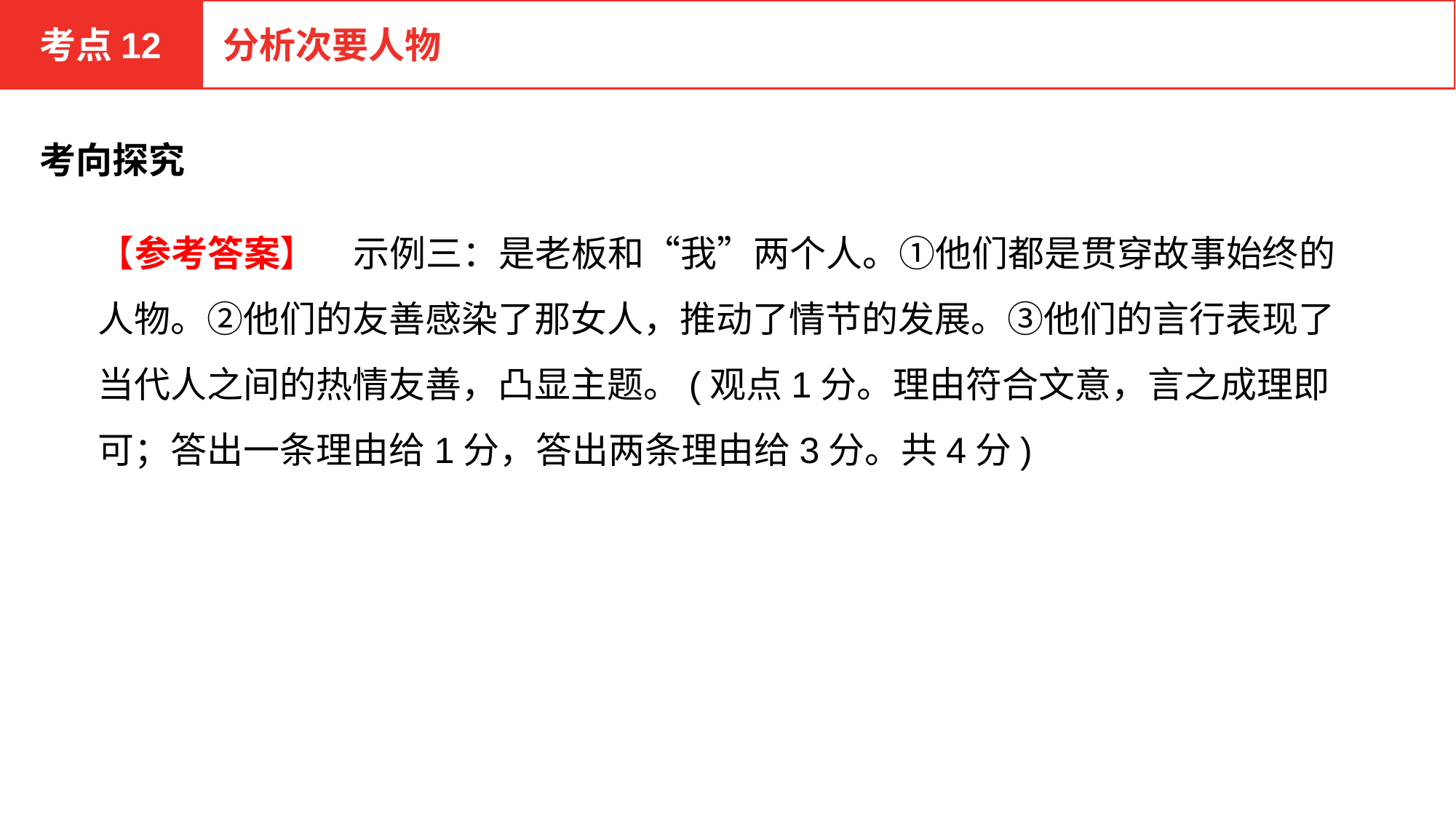

考点12
分析次要人物
考向探究

【参考答案】　示例三：是老板和“我”两个人。①他们都是贯穿故事始终的人物。②他们的友善感染了那女人，推动了情节的发展。③他们的言行表现了当代人之间的热情友善，凸显主题。(观点1分。理由符合文意，言之成理即可；答出一条理由给1分，答出两条理由给3分。共4分)